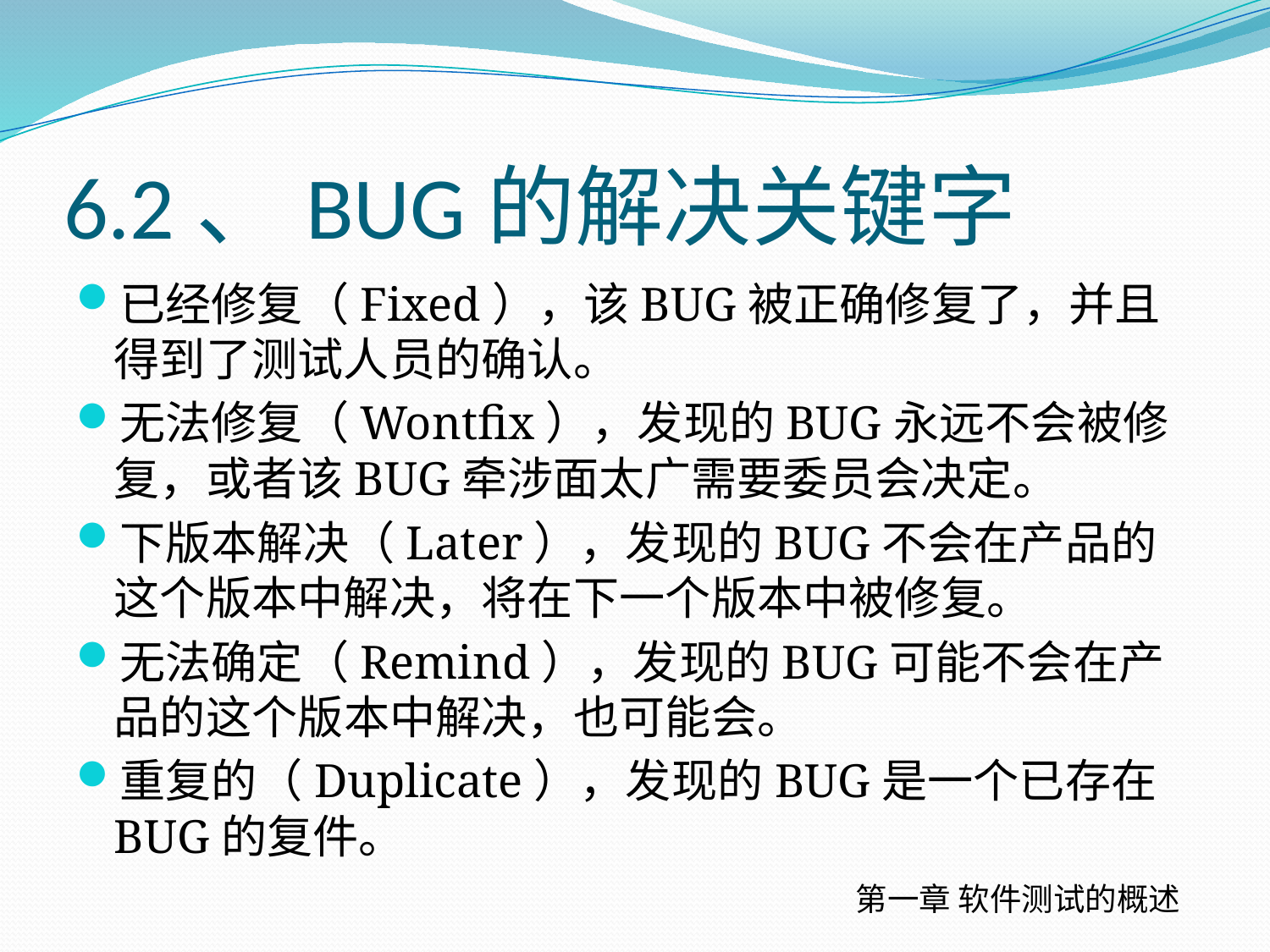

# 6.2、BUG的解决关键字
已经修复（Fixed），该BUG被正确修复了，并且得到了测试人员的确认。
无法修复（Wontfix），发现的BUG永远不会被修复，或者该BUG牵涉面太广需要委员会决定。
下版本解决（Later），发现的BUG不会在产品的这个版本中解决，将在下一个版本中被修复。
无法确定（Remind），发现的BUG可能不会在产品的这个版本中解决，也可能会。
重复的（Duplicate），发现的BUG是一个已存在BUG的复件。